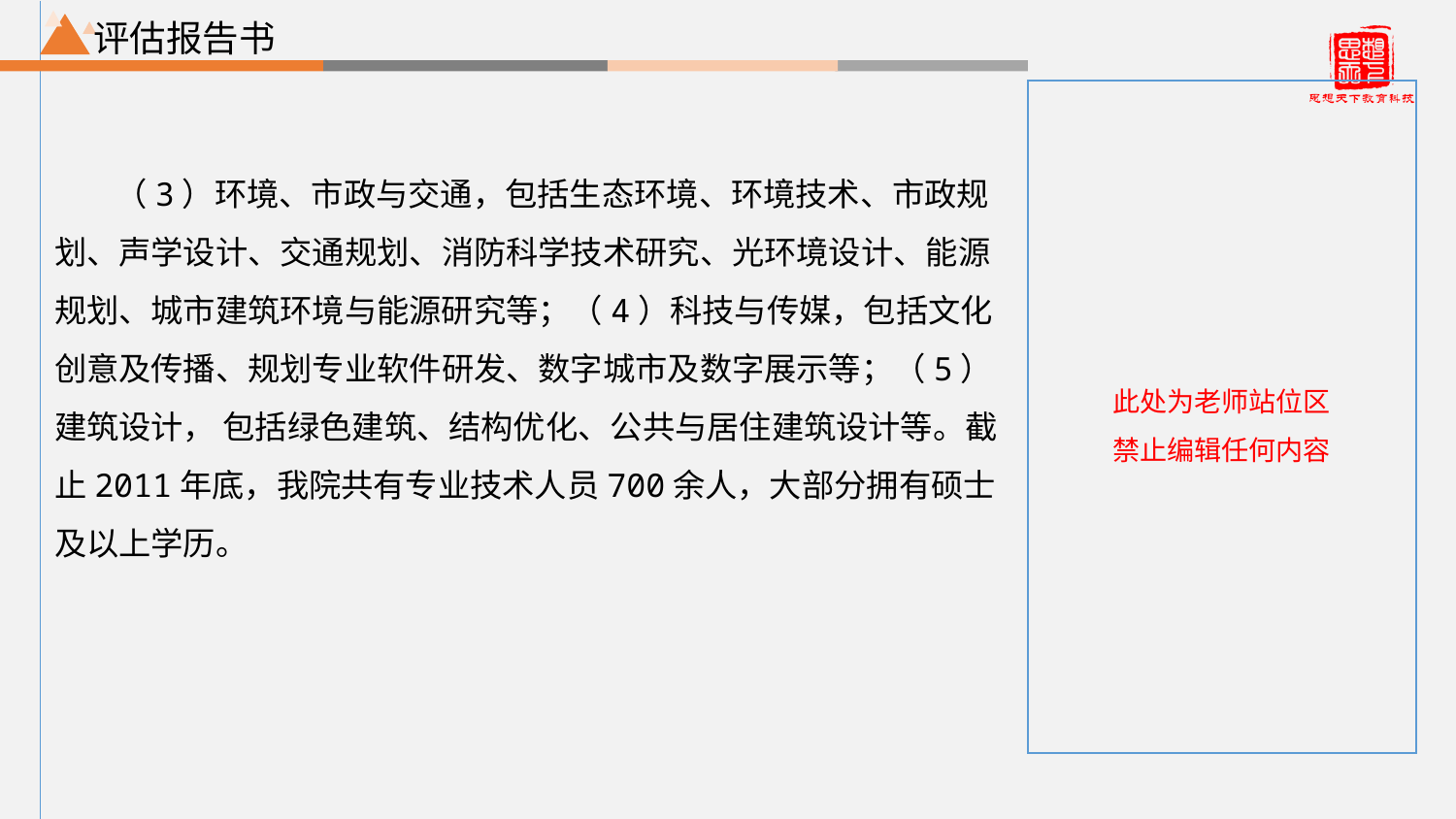

评估报告书
（3）环境、市政与交通，包括生态环境、环境技术、市政规划、声学设计、交通规划、消防科学技术研究、光环境设计、能源规划、城市建筑环境与能源研究等；（4）科技与传媒，包括文化创意及传播、规划专业软件研发、数字城市及数字展示等；（5）建筑设计， 包括绿色建筑、结构优化、公共与居住建筑设计等。截止2011年底，我院共有专业技术人员700余人，大部分拥有硕士及以上学历。
119